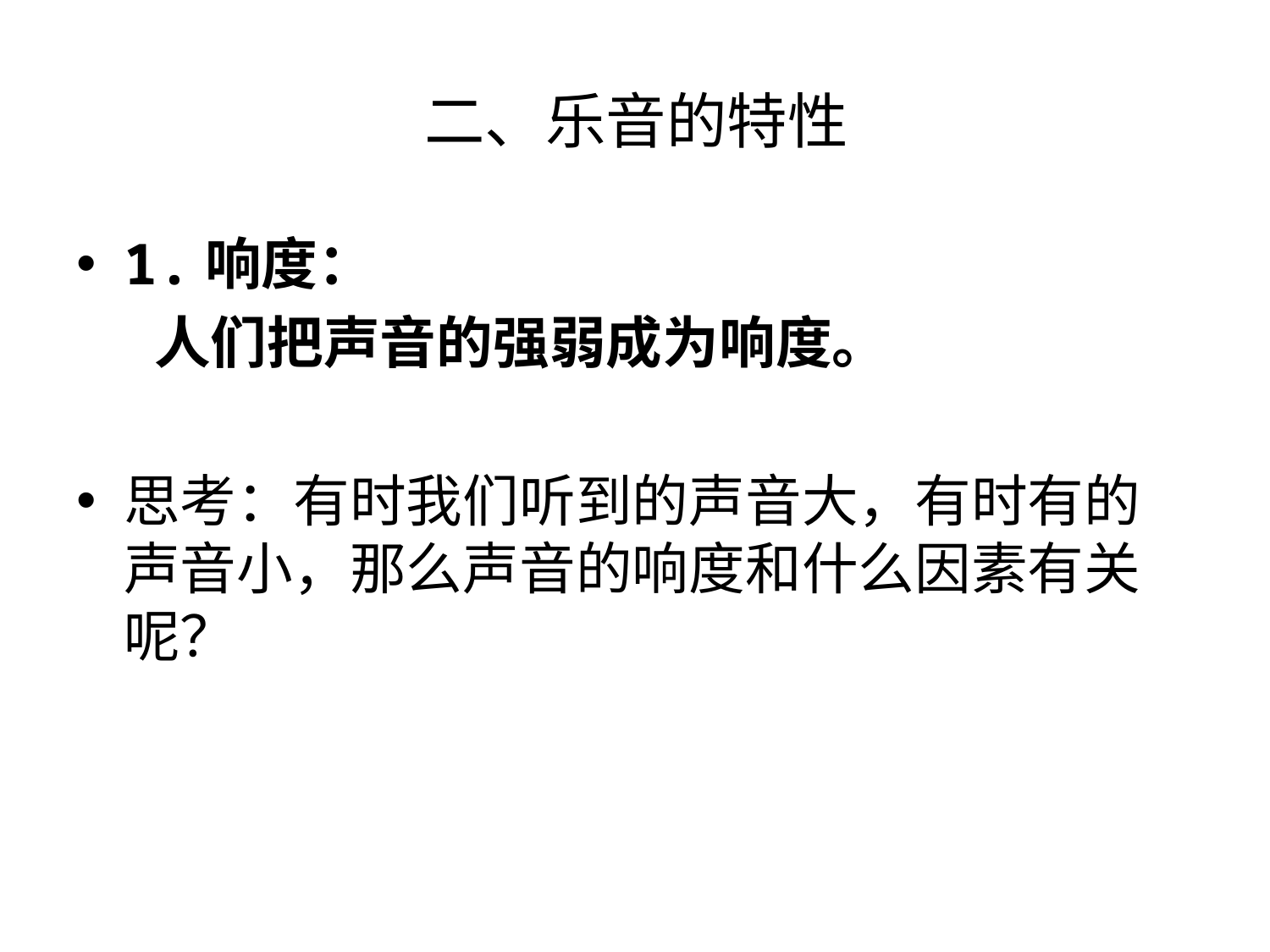

# 二、乐音的特性
1.响度：
     人们把声音的强弱成为响度。

思考：有时我们听到的声音大，有时有的声音小，那么声音的响度和什么因素有关呢？